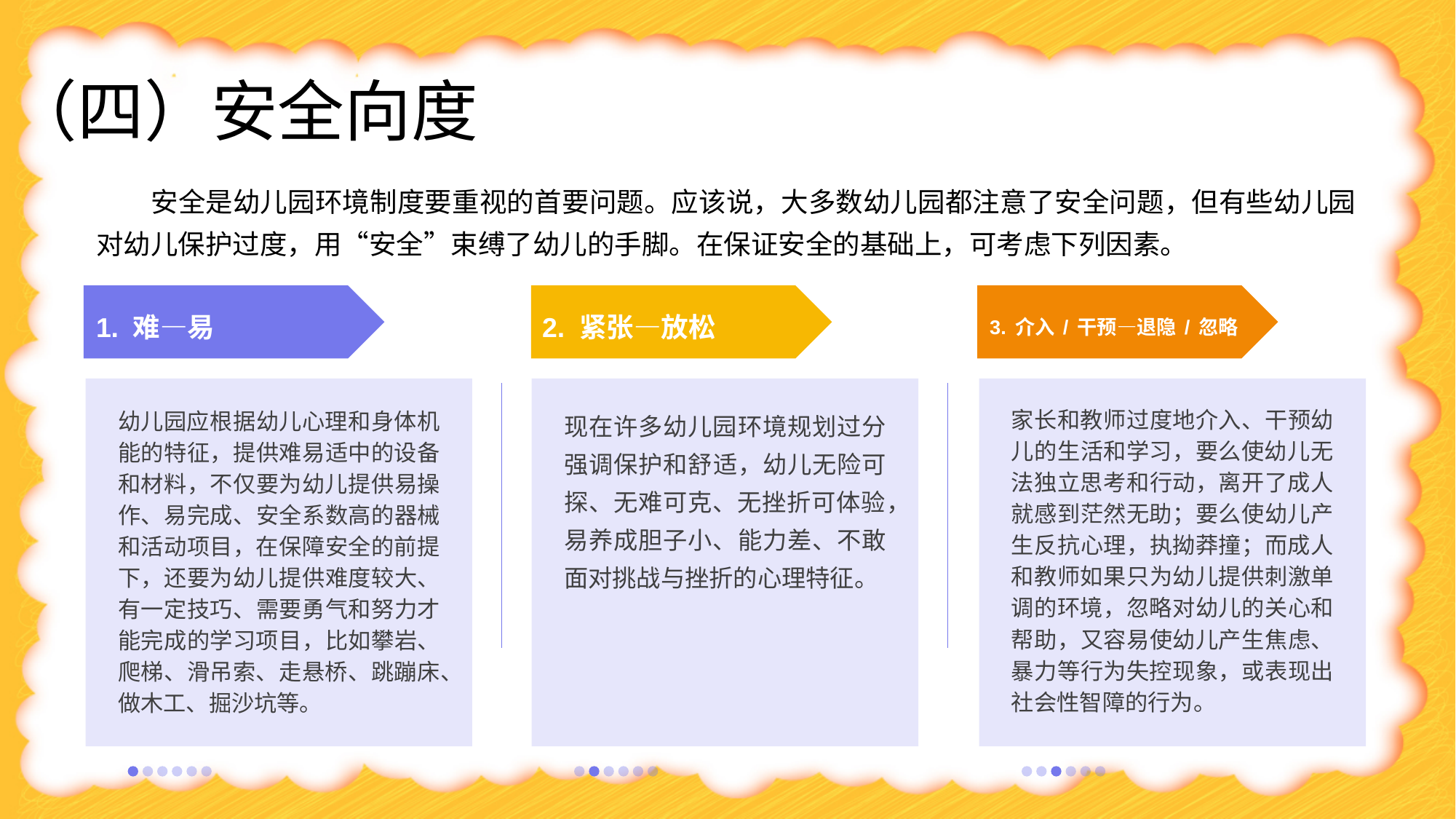

# （四）安全向度
安全是幼儿园环境制度要重视的首要问题。应该说，大多数幼儿园都注意了安全问题，但有些幼儿园对幼儿保护过度，用“安全”束缚了幼儿的手脚。在保证安全的基础上，可考虑下列因素。

1. 难—易
2. 紧张—放松
3. 介入 / 干预—退隐 / 忽略

家长和教师过度地介入、干预幼儿的生活和学习，要么使幼儿无法独立思考和行动，离开了成人就感到茫然无助；要么使幼儿产生反抗心理，执拗莽撞；而成人和教师如果只为幼儿提供刺激单调的环境，忽略对幼儿的关心和帮助，又容易使幼儿产生焦虑、暴力等行为失控现象，或表现出社会性智障的行为。
幼儿园应根据幼儿心理和身体机能的特征，提供难易适中的设备和材料，不仅要为幼儿提供易操作、易完成、安全系数高的器械和活动项目，在保障安全的前提下，还要为幼儿提供难度较大、有一定技巧、需要勇气和努力才能完成的学习项目，比如攀岩、爬梯、滑吊索、走悬桥、跳蹦床、做木工、掘沙坑等。
现在许多幼儿园环境规划过分强调保护和舒适，幼儿无险可探、无难可克、无挫折可体验，易养成胆子小、能力差、不敢面对挑战与挫折的心理特征。